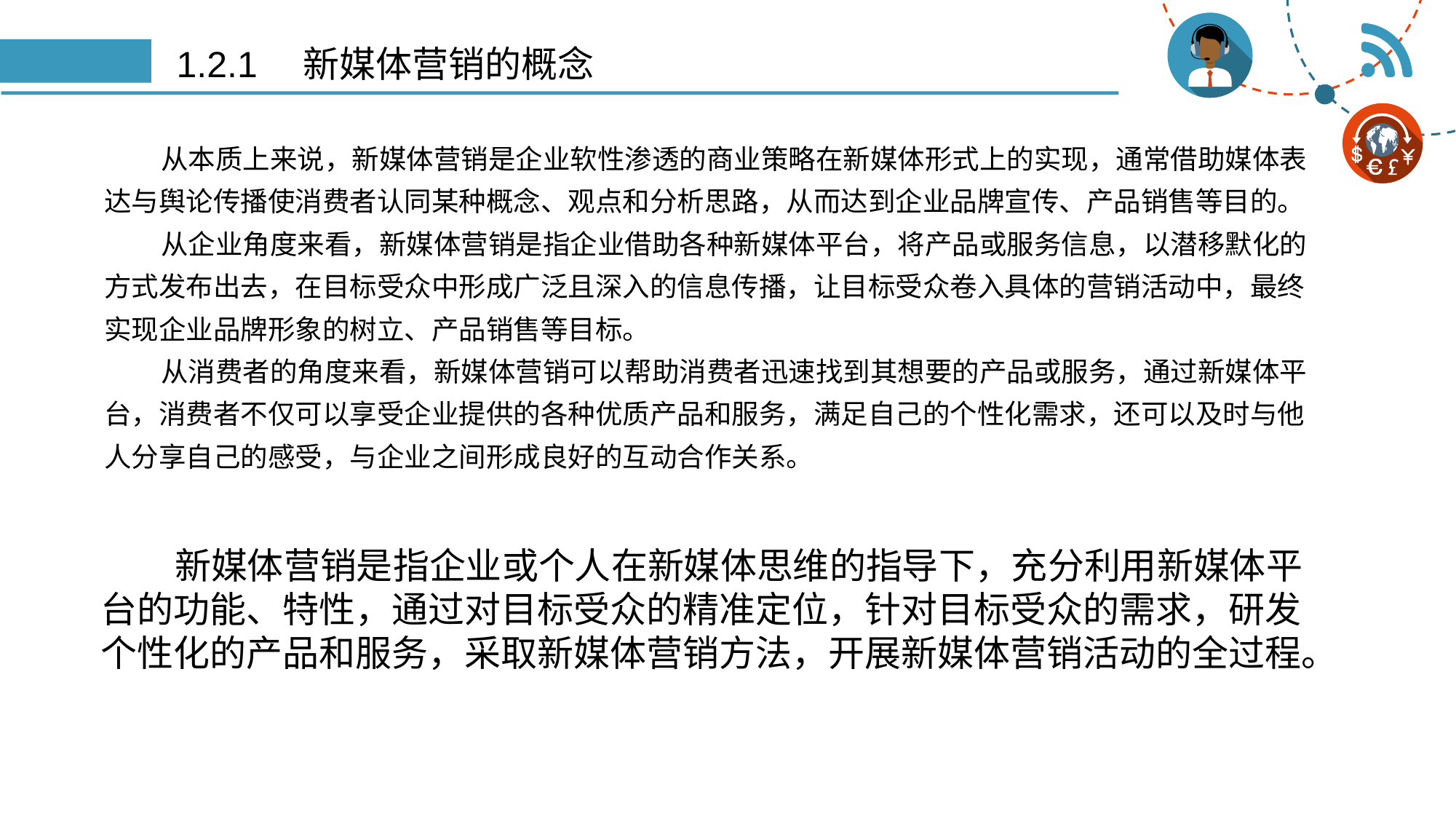

# 1.2.1　新媒体营销的概念
从本质上来说，新媒体营销是企业软性渗透的商业策略在新媒体形式上的实现，通常借助媒体表达与舆论传播使消费者认同某种概念、观点和分析思路，从而达到企业品牌宣传、产品销售等目的。
从企业角度来看，新媒体营销是指企业借助各种新媒体平台，将产品或服务信息，以潜移默化的方式发布出去，在目标受众中形成广泛且深入的信息传播，让目标受众卷入具体的营销活动中，最终实现企业品牌形象的树立、产品销售等目标。
从消费者的角度来看，新媒体营销可以帮助消费者迅速找到其想要的产品或服务，通过新媒体平台，消费者不仅可以享受企业提供的各种优质产品和服务，满足自己的个性化需求，还可以及时与他人分享自己的感受，与企业之间形成良好的互动合作关系。
        新媒体营销是指企业或个人在新媒体思维的指导下，充分利用新媒体平台的功能、特性，通过对目标受众的精准定位，针对目标受众的需求，研发个性化的产品和服务，采取新媒体营销方法，开展新媒体营销活动的全过程。